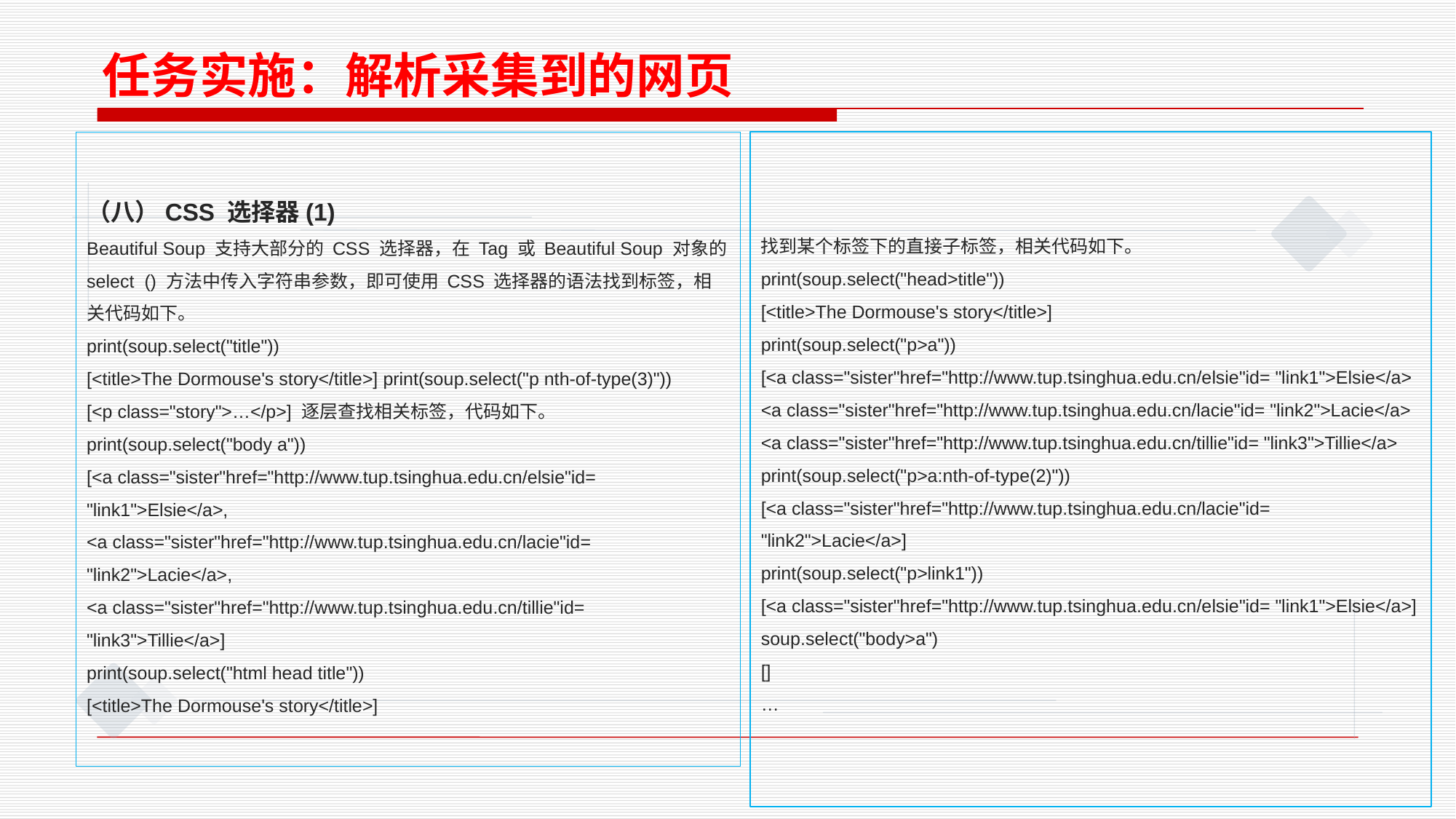

任务实施：解析采集到的网页
（八）CSS 选择器(1)
Beautiful Soup 支持大部分的 CSS 选择器，在 Tag 或 Beautiful Soup 对象的 select  () 方法中传入字符串参数，即可使用 CSS 选择器的语法找到标签，相关代码如下。
print(soup.select("title"))
[<title>The Dormouse's story</title>] print(soup.select("p nth-of-type(3)"))
[<p class="story">…</p>] 逐层查找相关标签，代码如下。
print(soup.select("body a"))
[<a class="sister"href="http://www.tup.tsinghua.edu.cn/elsie"id= "link1">Elsie</a>,
<a class="sister"href="http://www.tup.tsinghua.edu.cn/lacie"id= "link2">Lacie</a>,
<a class="sister"href="http://www.tup.tsinghua.edu.cn/tillie"id= "link3">Tillie</a>]
print(soup.select("html head title"))
[<title>The Dormouse's story</title>]
找到某个标签下的直接子标签，相关代码如下。
print(soup.select("head>title"))
[<title>The Dormouse's story</title>]
print(soup.select("p>a"))
[<a class="sister"href="http://www.tup.tsinghua.edu.cn/elsie"id= "link1">Elsie</a>
<a class="sister"href="http://www.tup.tsinghua.edu.cn/lacie"id= "link2">Lacie</a>
<a class="sister"href="http://www.tup.tsinghua.edu.cn/tillie"id= "link3">Tillie</a>
print(soup.select("p>a:nth-of-type(2)"))
[<a class="sister"href="http://www.tup.tsinghua.edu.cn/lacie"id= "link2">Lacie</a>]
print(soup.select("p>link1"))
[<a class="sister"href="http://www.tup.tsinghua.edu.cn/elsie"id= "link1">Elsie</a>]
soup.select("body>a")
[]
…